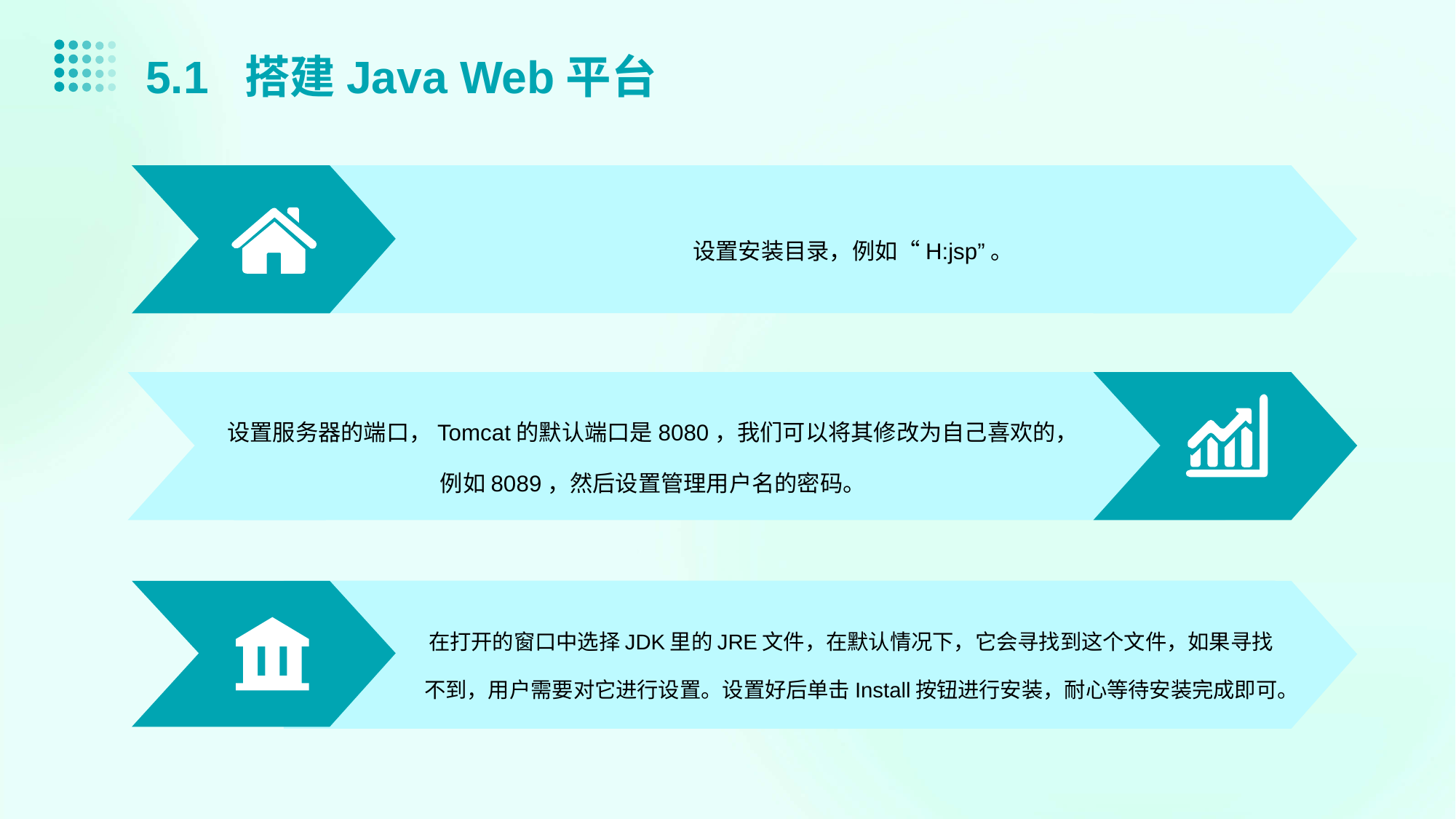

5.1  搭建Java Web平台

设置安装目录，例如“H:jsp”。

设置服务器的端口，Tomcat的默认端口是8080，我们可以将其修改为自己喜欢的，例如8089，然后设置管理用户名的密码。

在打开的窗口中选择JDK里的JRE文件，在默认情况下，它会寻找到这个文件，如果寻找不到，用户需要对它进行设置。设置好后单击Install按钮进行安装，耐心等待安装完成即可。